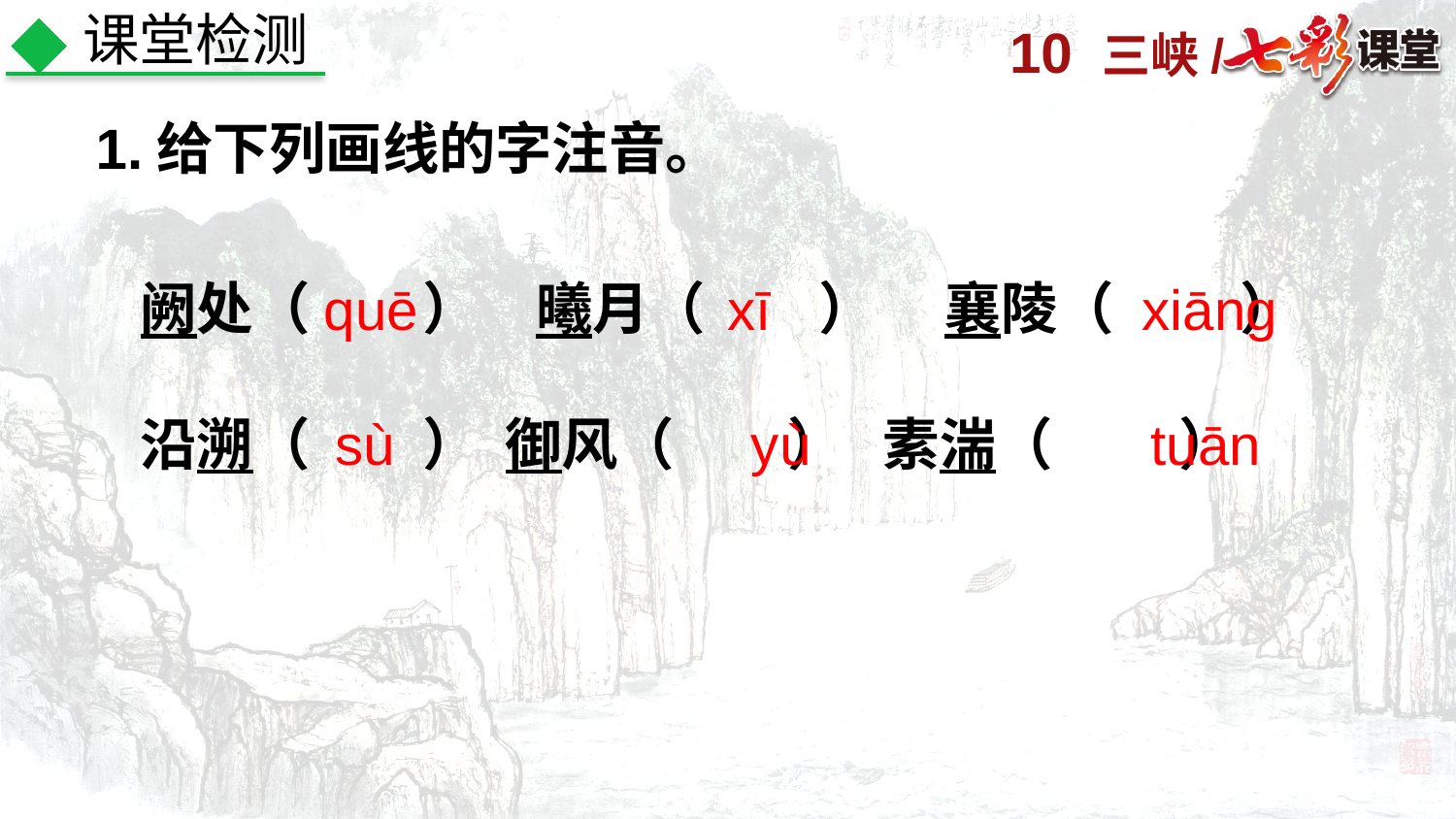

课堂检测

1.给下列画线的字注音。
阙处（　　）　曦月（　　）　 襄陵（ 　　）

沿溯（　　）  御风（　　）   素湍（　 　）
quē
xī
xiāng
sù
yù
tuān